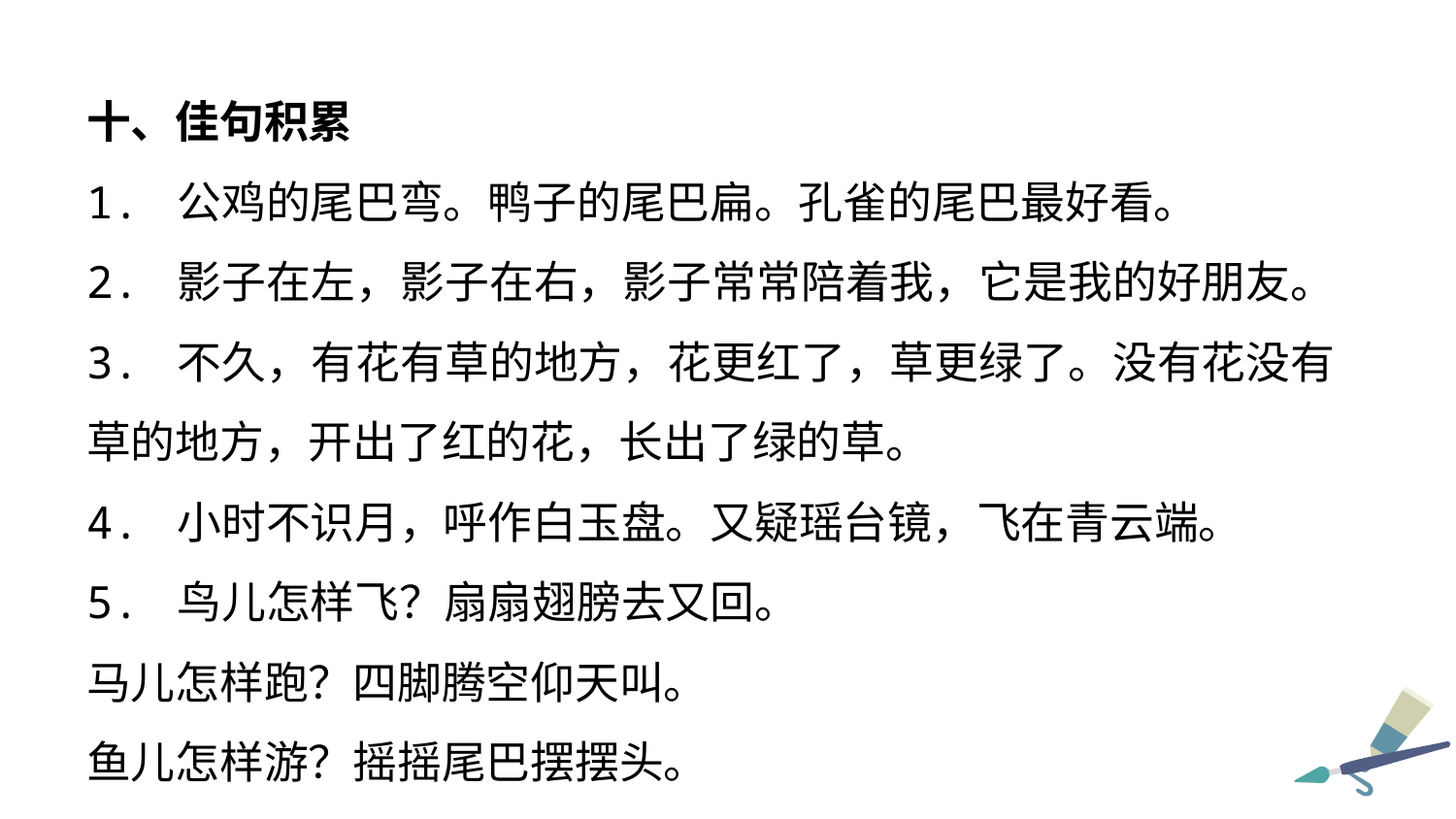

十、佳句积累
1. 公鸡的尾巴弯。鸭子的尾巴扁。孔雀的尾巴最好看。
2. 影子在左，影子在右，影子常常陪着我，它是我的好朋友。
3. 不久，有花有草的地方，花更红了，草更绿了。没有花没有草的地方，开出了红的花，长出了绿的草。
4. 小时不识月，呼作白玉盘。又疑瑶台镜，飞在青云端。
5. 鸟儿怎样飞？扇扇翅膀去又回。
马儿怎样跑？四脚腾空仰天叫。
鱼儿怎样游？摇摇尾巴摆摆头。